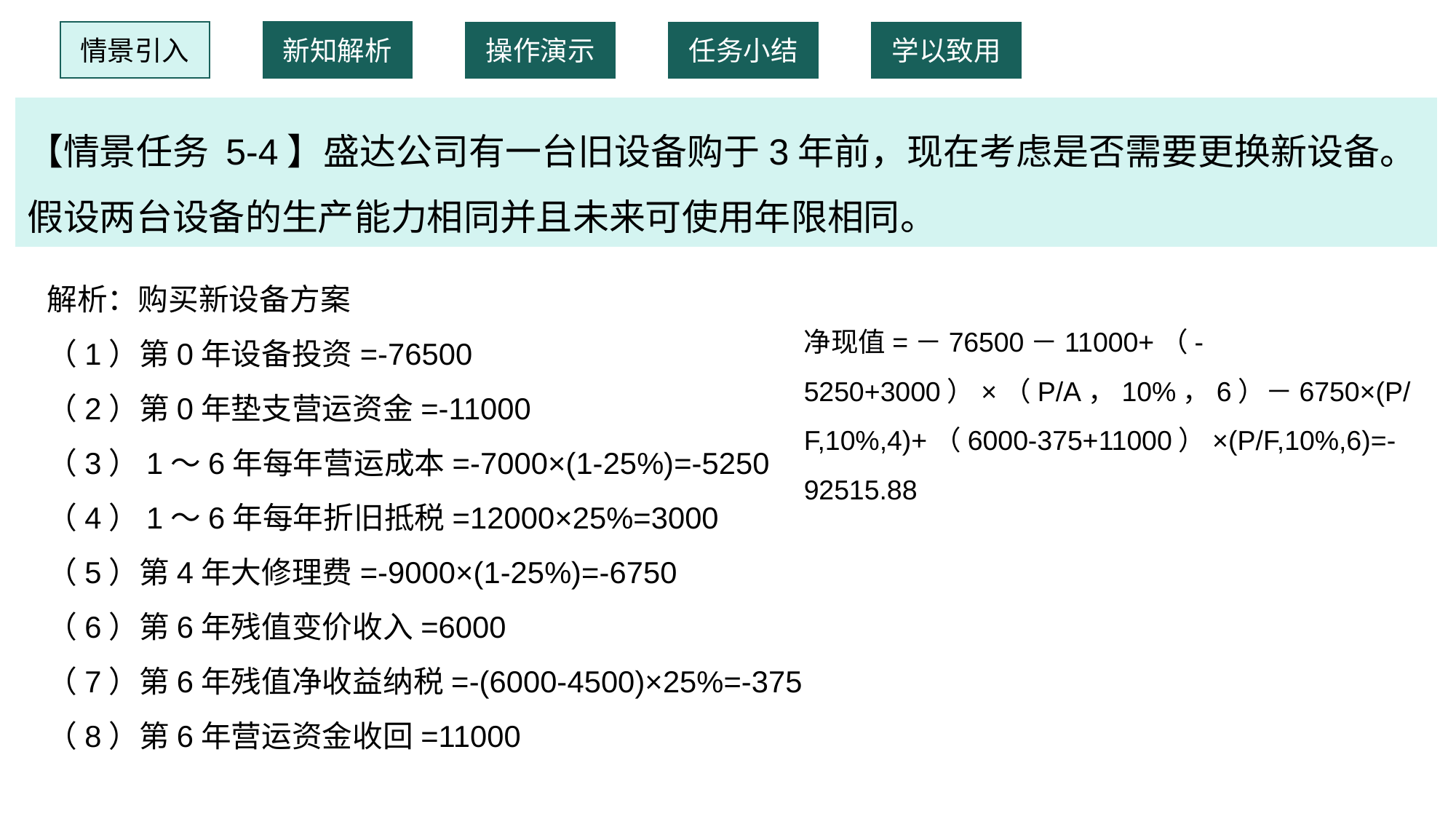

情景引入
新知解析
操作演示
任务小结
学以致用
【情景任务 5-4】盛达公司有一台旧设备购于3年前，现在考虑是否需要更换新设备。假设两台设备的生产能力相同并且未来可使用年限相同。
解析：购买新设备方案
（1）第0年设备投资=-76500
（2）第0年垫支营运资金=-11000
（3）1～6年每年营运成本=-7000×(1-25%)=-5250
（4）1～6年每年折旧抵税=12000×25%=3000
（5）第4年大修理费=-9000×(1-25%)=-6750
（6）第6年残值变价收入=6000
（7）第6年残值净收益纳税=-(6000-4500)×25%=-375
（8）第6年营运资金收回=11000
净现值=－76500－11000+（-5250+3000）×（P/A，10%，6）－6750×(P/F,10%,4)+（6000-375+11000）×(P/F,10%,6)=-92515.88